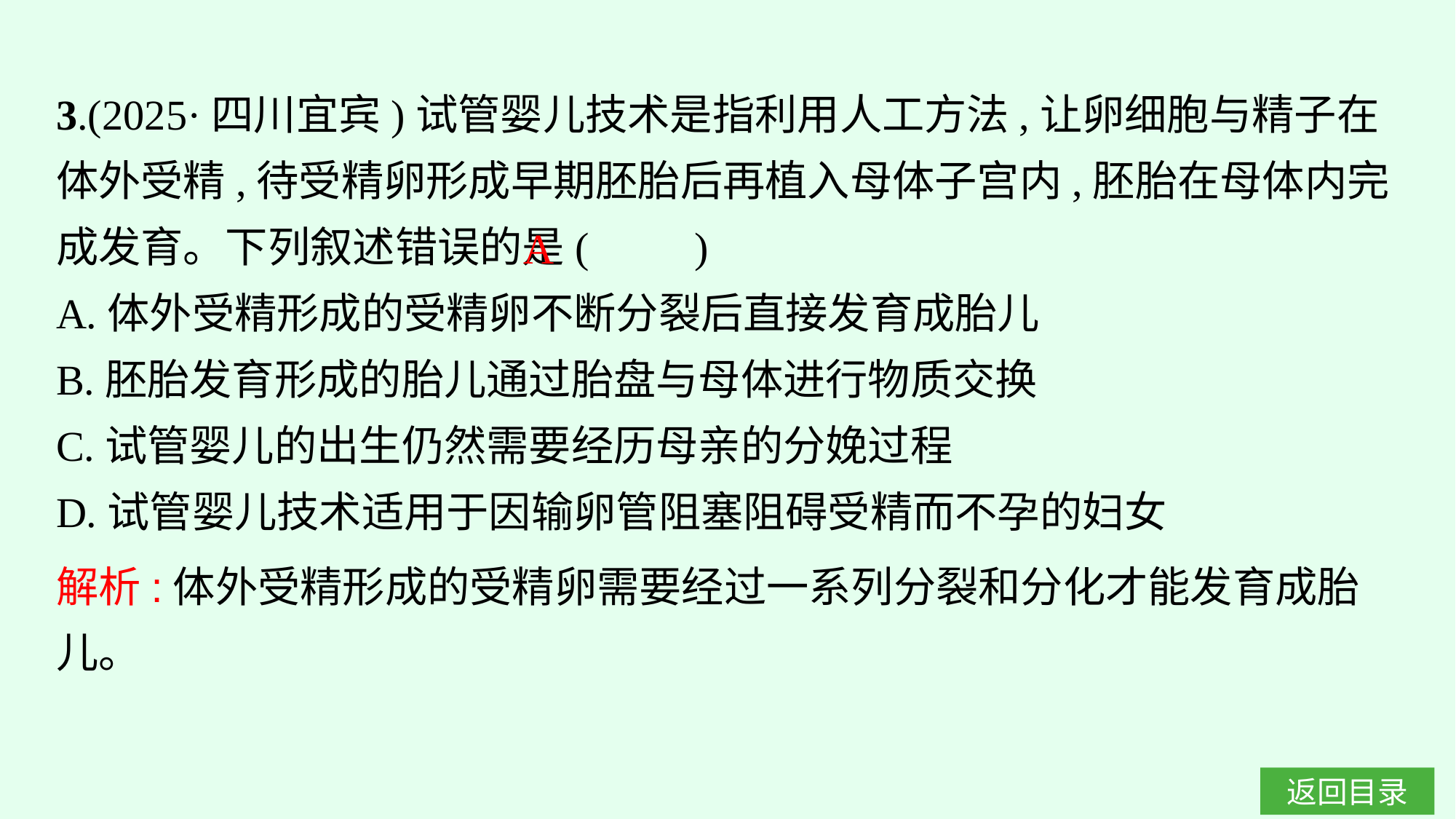

3.(2025·四川宜宾)试管婴儿技术是指利用人工方法,让卵细胞与精子在体外受精,待受精卵形成早期胚胎后再植入母体子宫内,胚胎在母体内完成发育。下列叙述错误的是(　　)
A.体外受精形成的受精卵不断分裂后直接发育成胎儿
B.胚胎发育形成的胎儿通过胎盘与母体进行物质交换
C.试管婴儿的出生仍然需要经历母亲的分娩过程
D.试管婴儿技术适用于因输卵管阻塞阻碍受精而不孕的妇女
A
解析:体外受精形成的受精卵需要经过一系列分裂和分化才能发育成胎儿。